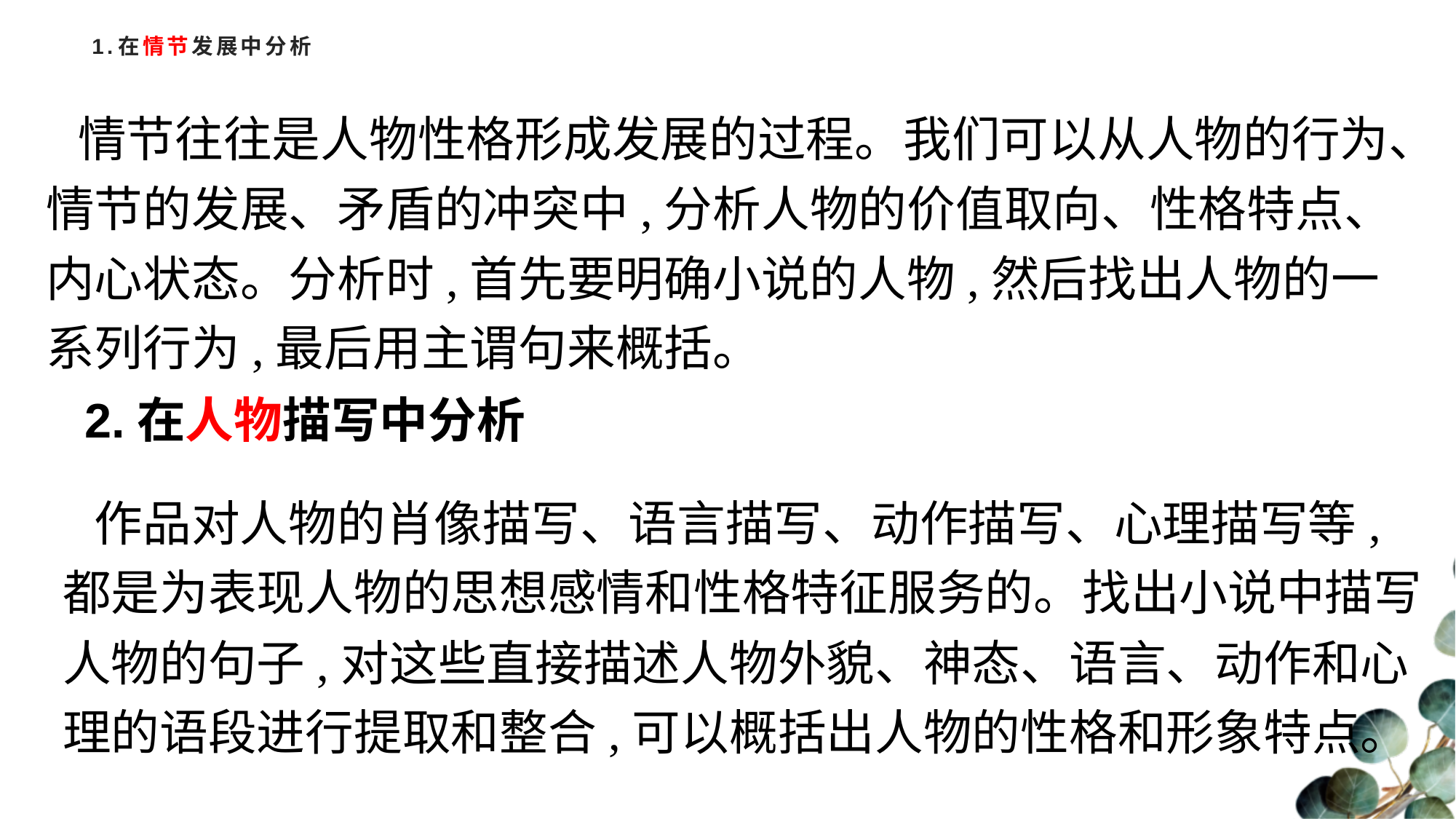

# 1.在情节发展中分析
情节往往是人物性格形成发展的过程。我们可以从人物的行为、情节的发展、矛盾的冲突中,分析人物的价值取向、性格特点、内心状态。分析时,首先要明确小说的人物,然后找出人物的一系列行为,最后用主谓句来概括。
2.在人物描写中分析
作品对人物的肖像描写、语言描写、动作描写、心理描写等,都是为表现人物的思想感情和性格特征服务的。找出小说中描写人物的句子,对这些直接描述人物外貌、神态、语言、动作和心理的语段进行提取和整合,可以概括出人物的性格和形象特点。